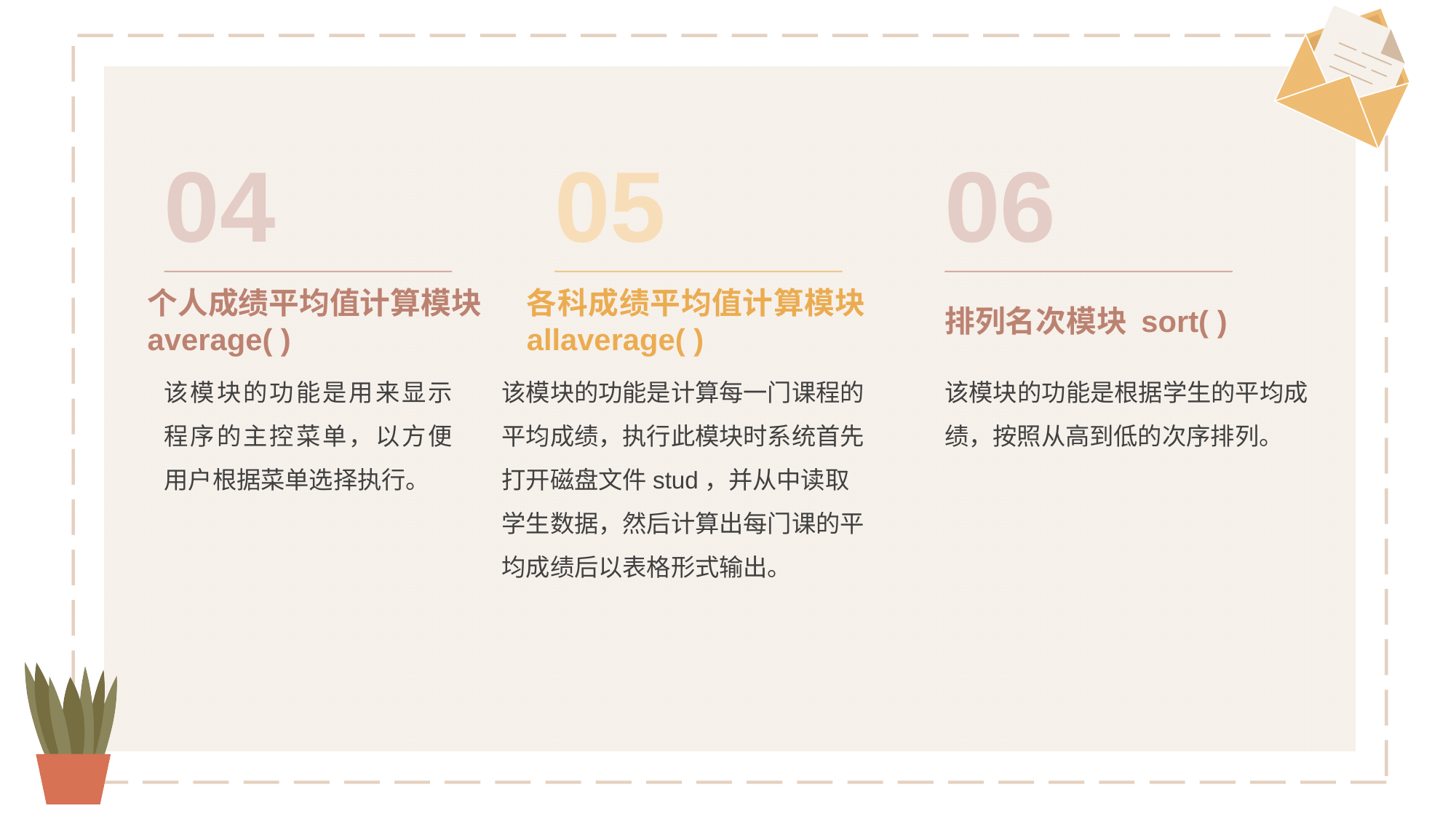

04
05
06
个人成绩平均值计算模块 average( )
各科成绩平均值计算模块 allaverage( )
排列名次模块 sort( )
该模块的功能是用来显示程序的主控菜单，以方便用户根据菜单选择执行。
该模块的功能是计算每一门课程的平均成绩，执行此模块时系统首先打开磁盘文件stud，并从中读取学生数据，然后计算出每门课的平均成绩后以表格形式输出。
该模块的功能是根据学生的平均成绩，按照从高到低的次序排列。